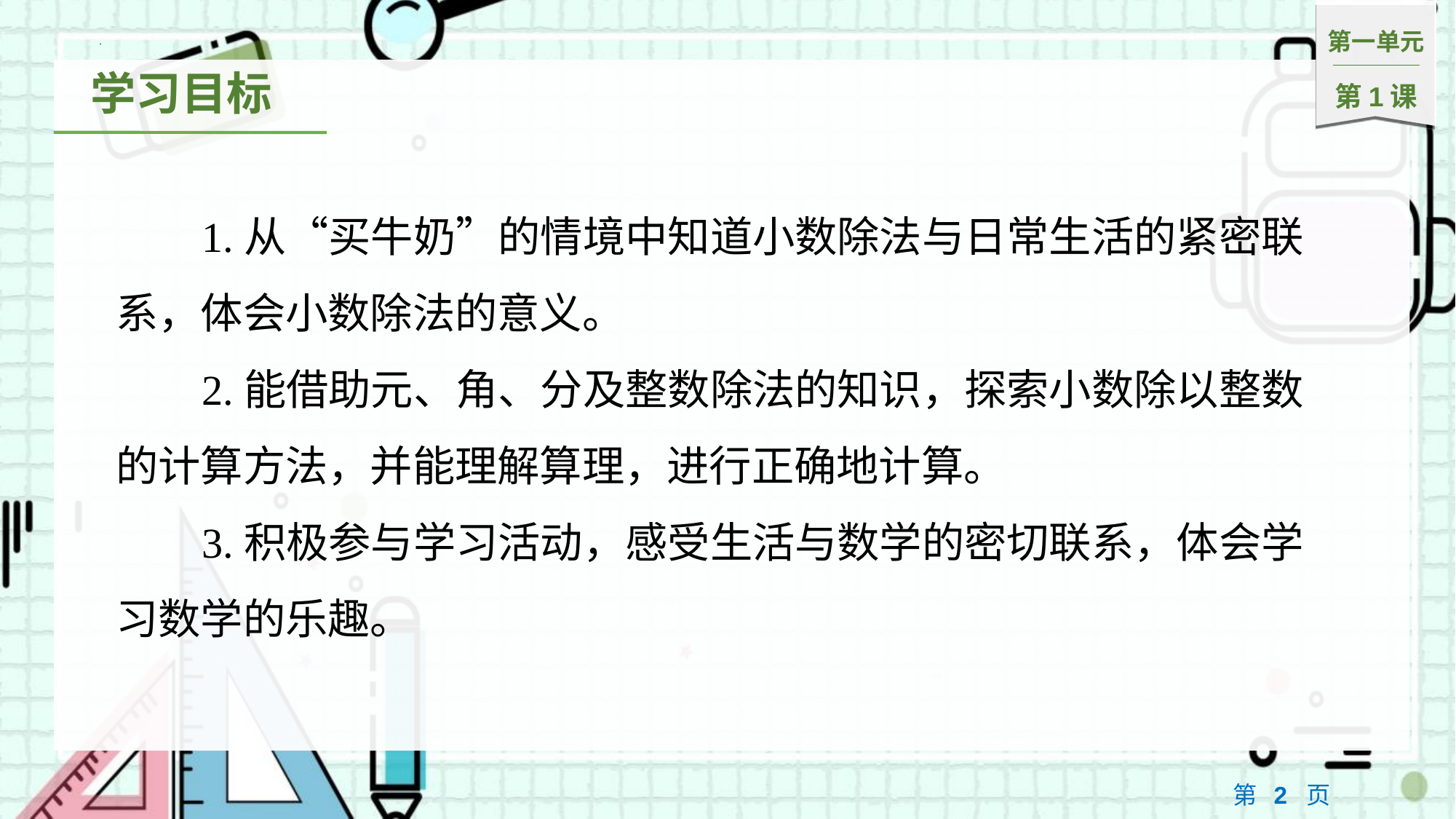

1.从“买牛奶”的情境中知道小数除法与日常生活的紧密联系，体会小数除法的意义。
2.能借助元、角、分及整数除法的知识，探索小数除以整数的计算方法，并能理解算理，进行正确地计算。
3.积极参与学习活动，感受生活与数学的密切联系，体会学习数学的乐趣。